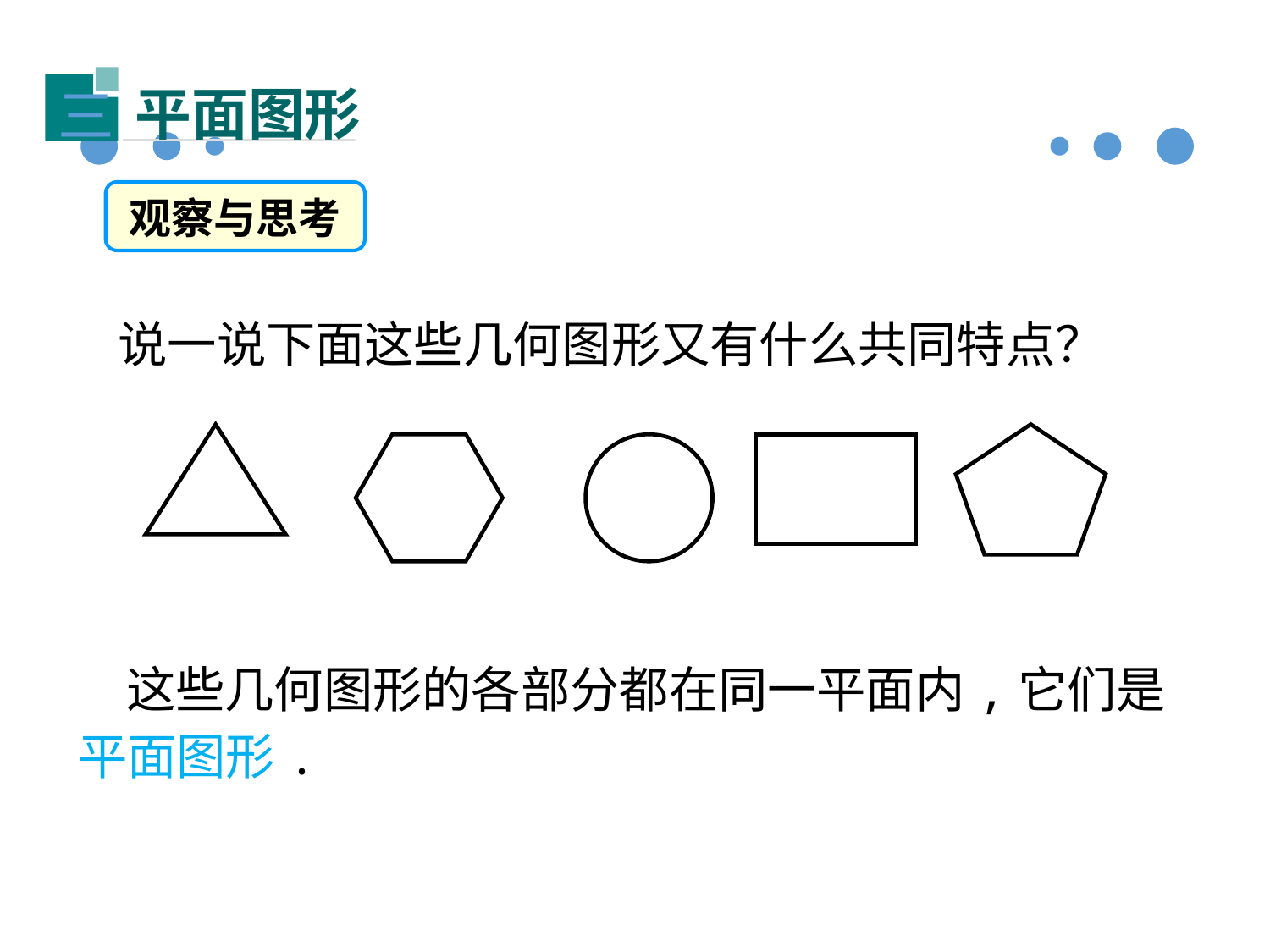

平面图形
三

观察与思考
说一说下面这些几何图形又有什么共同特点？

    这些几何图形的各部分都在同一平面内,它们是平面图形.